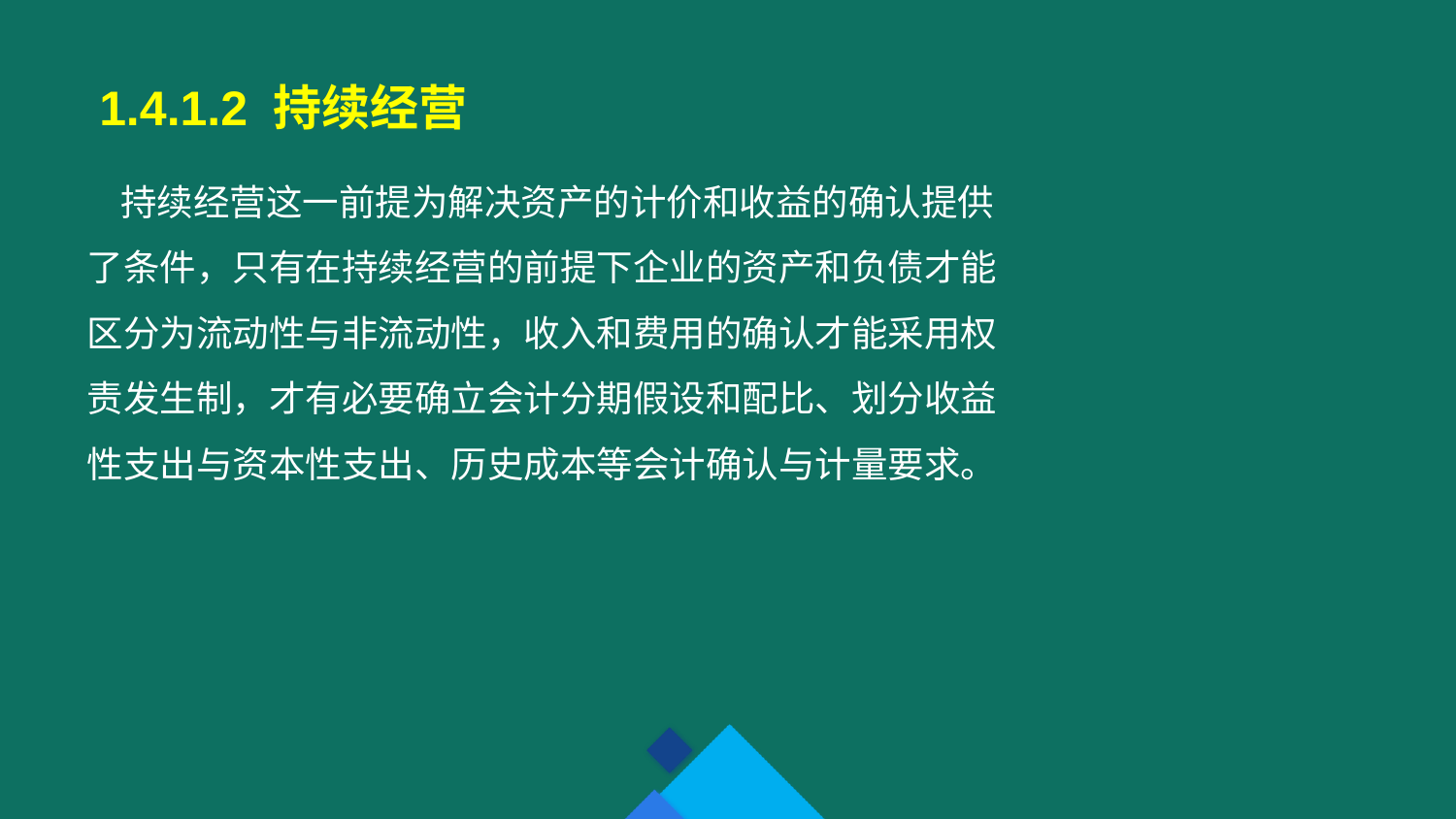

1.4.1.2 持续经营
   持续经营这一前提为解决资产的计价和收益的确认提供了条件，只有在持续经营的前提下企业的资产和负债才能区分为流动性与非流动性，收入和费用的确认才能采用权责发生制，才有必要确立会计分期假设和配比、划分收益性支出与资本性支出、历史成本等会计确认与计量要求。